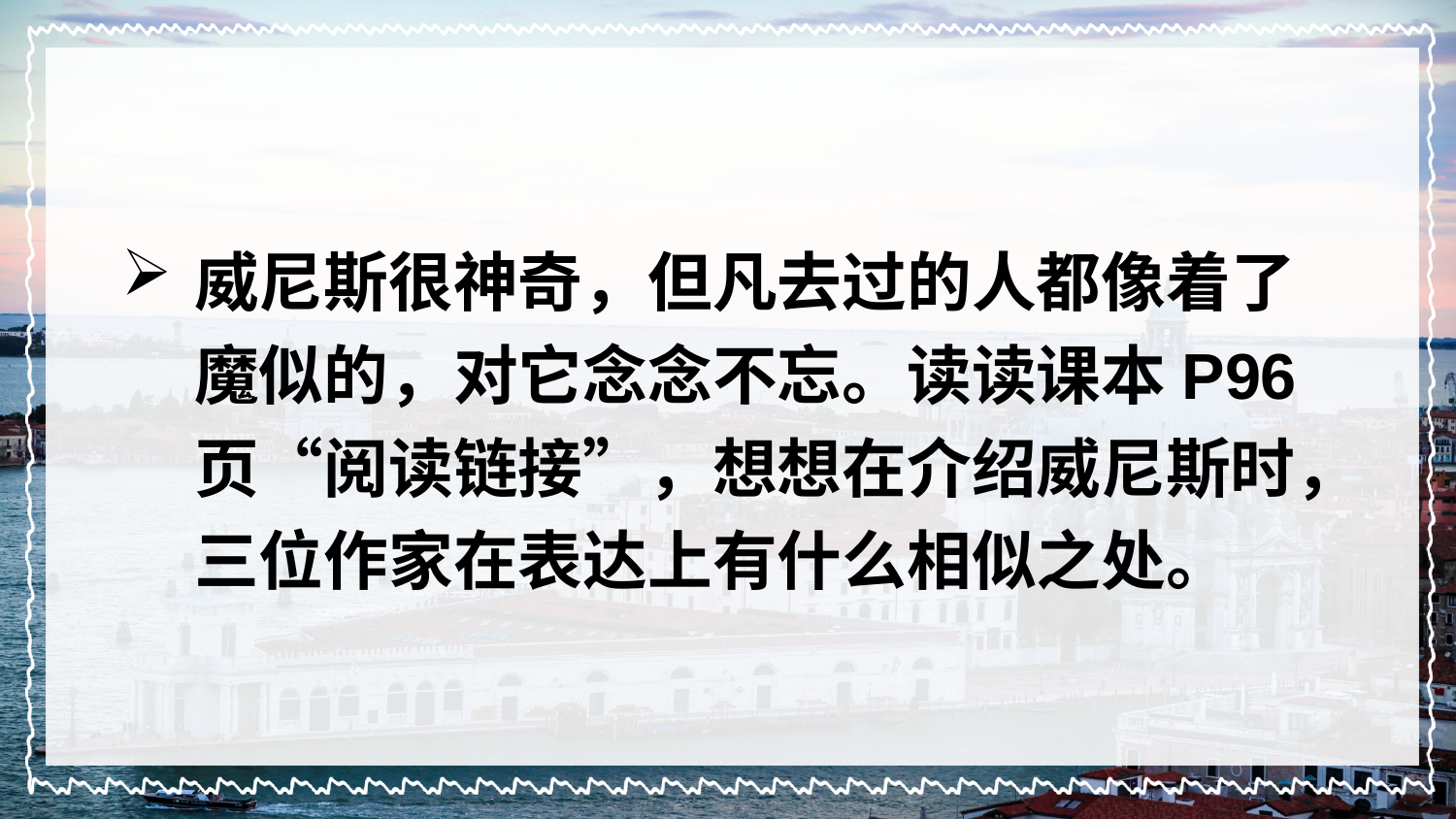

威尼斯很神奇，但凡去过的人都像着了魔似的，对它念念不忘。读读课本P96页“阅读链接”，想想在介绍威尼斯时，三位作家在表达上有什么相似之处。